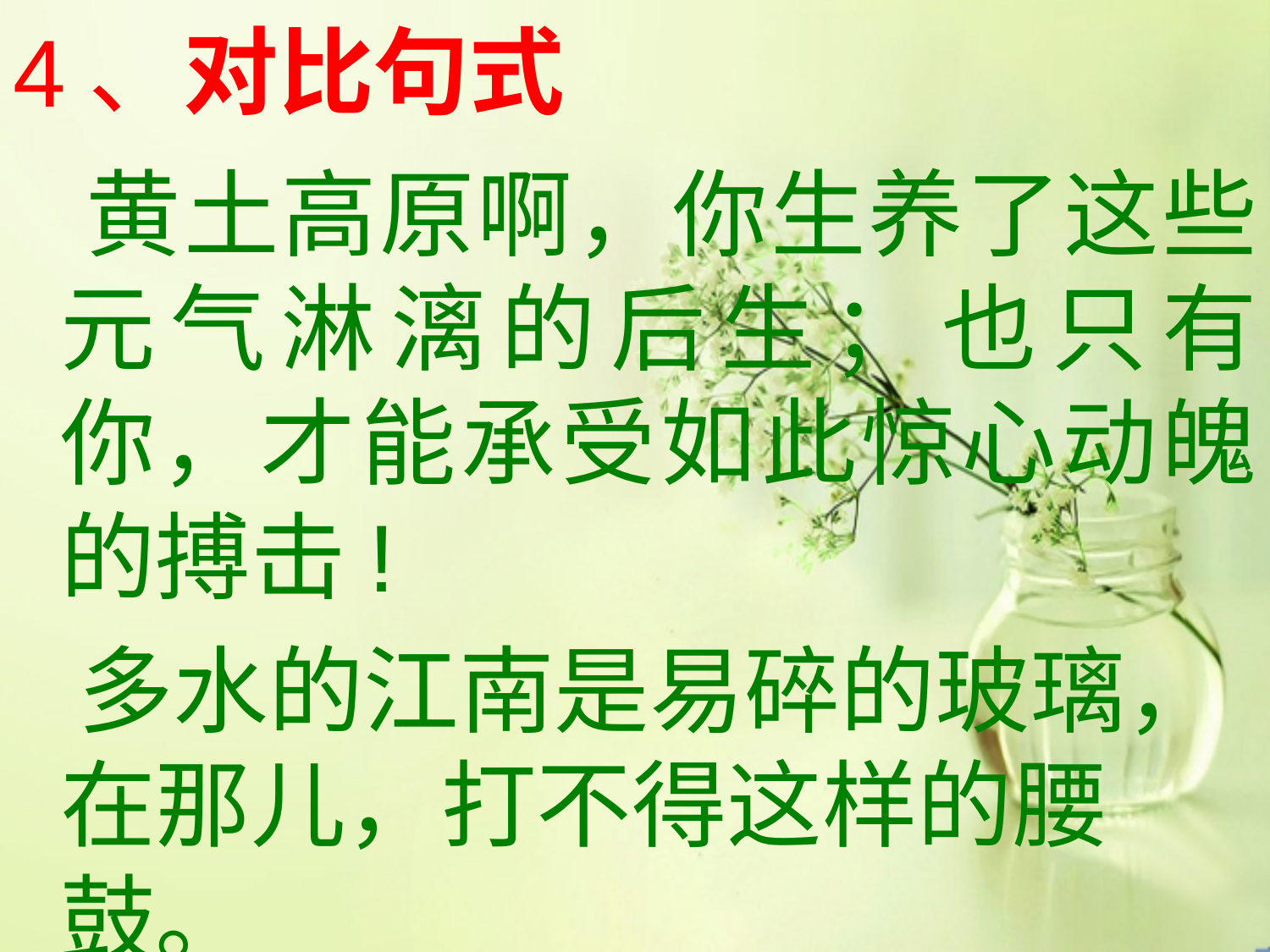

# 4、对比句式
  黄土高原啊，你生养了这些元气淋漓的后生；也只有你，才能承受如此惊心动魄的搏击!
  多水的江南是易碎的玻璃，在那儿，打不得这样的腰鼓。